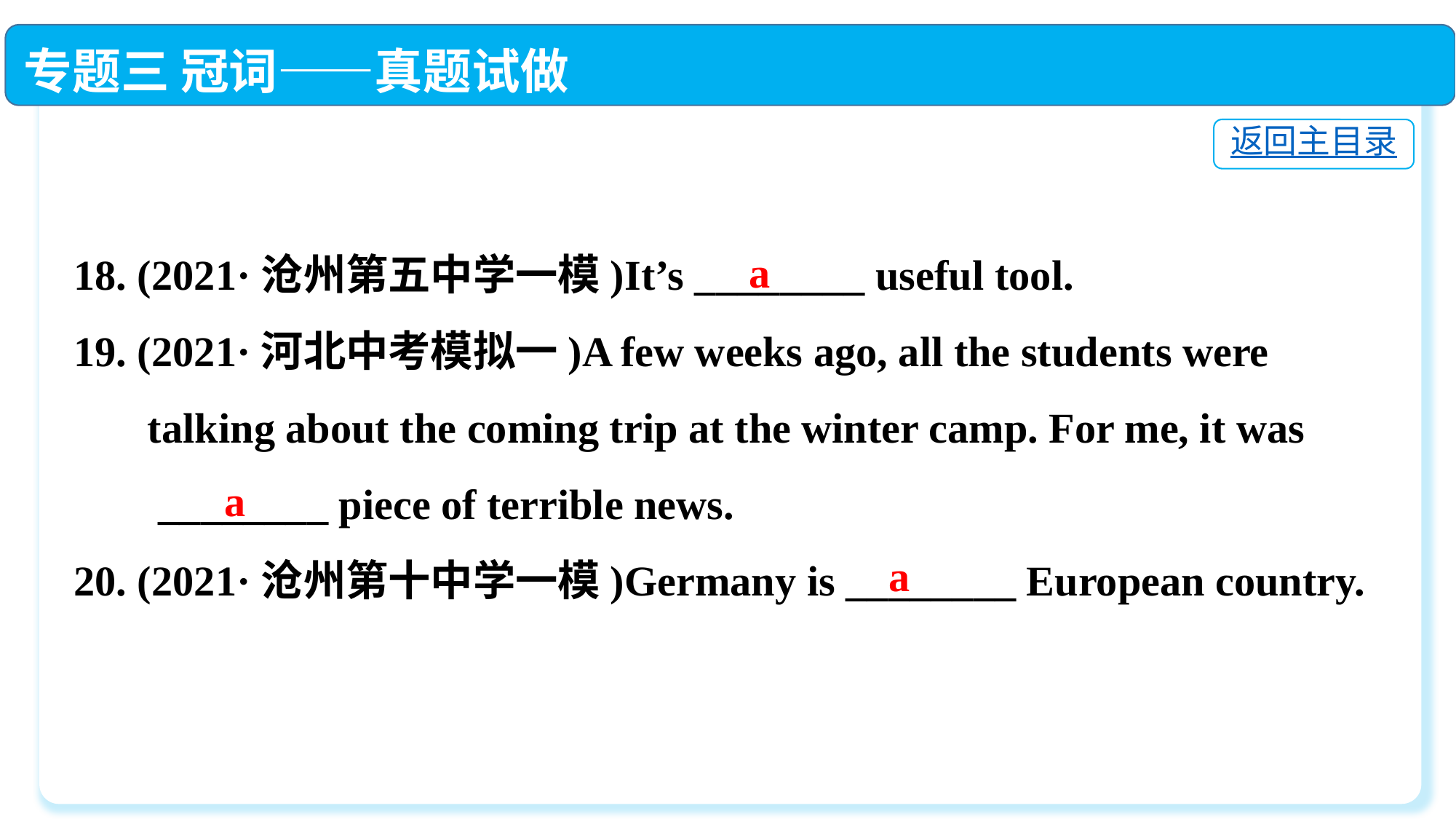

专题三 冠词——真题试做

返回主目录
18. (2021·沧州第五中学一模)It’s ________ useful tool.
19. (2021·河北中考模拟一)A few weeks ago, all the students were
       talking about the coming trip at the winter camp. For me, it was
        ________ piece of terrible news.
20. (2021·沧州第十中学一模)Germany is ________ European country.
a
a
a